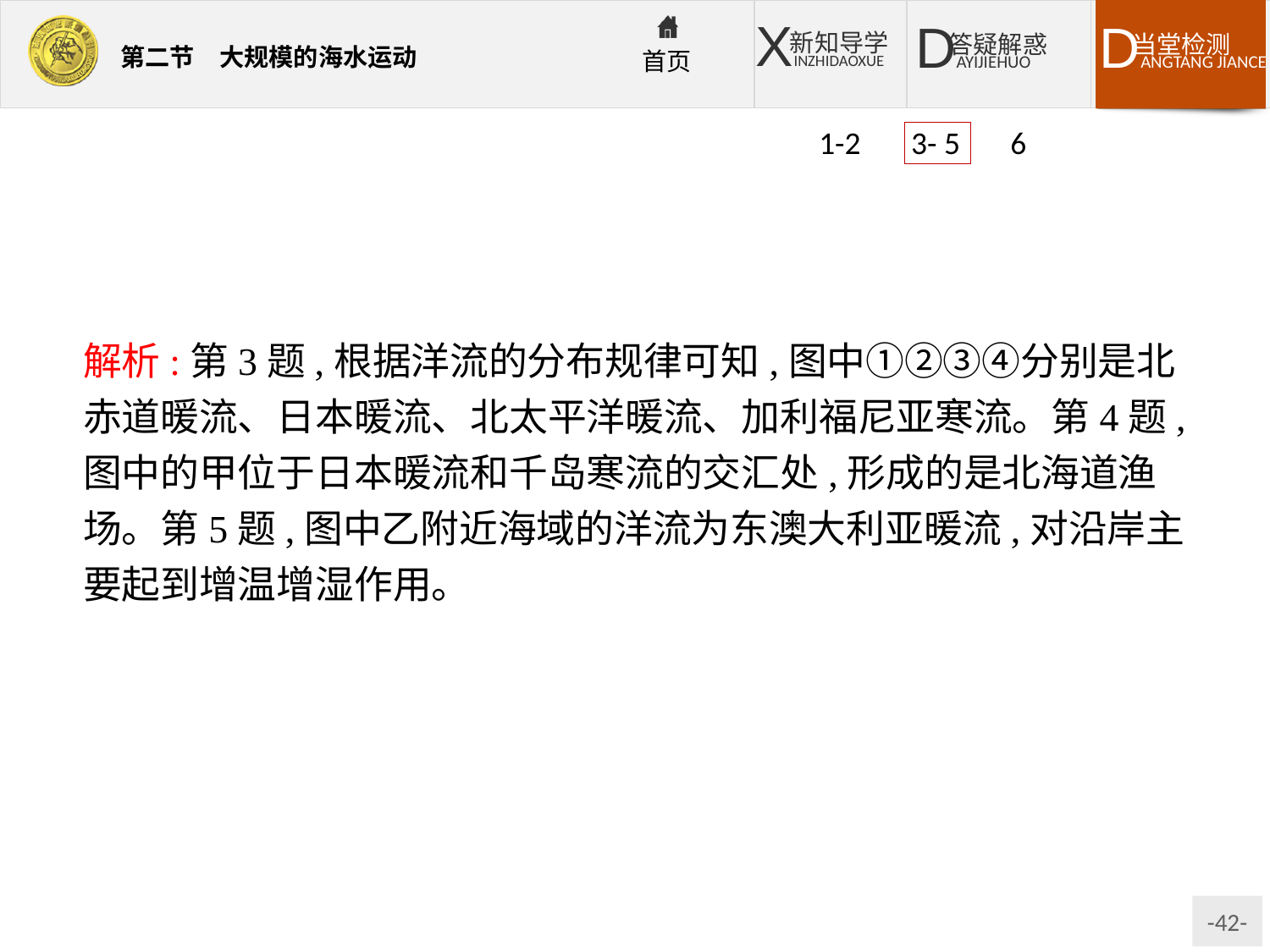

1-2       3- 5       6

解析:第3题,根据洋流的分布规律可知,图中①②③④分别是北赤道暖流、日本暖流、北太平洋暖流、加利福尼亚寒流。第4题,图中的甲位于日本暖流和千岛寒流的交汇处,形成的是北海道渔场。第5题,图中乙附近海域的洋流为东澳大利亚暖流,对沿岸主要起到增温增湿作用。
答案:3.D　4.B　5.D